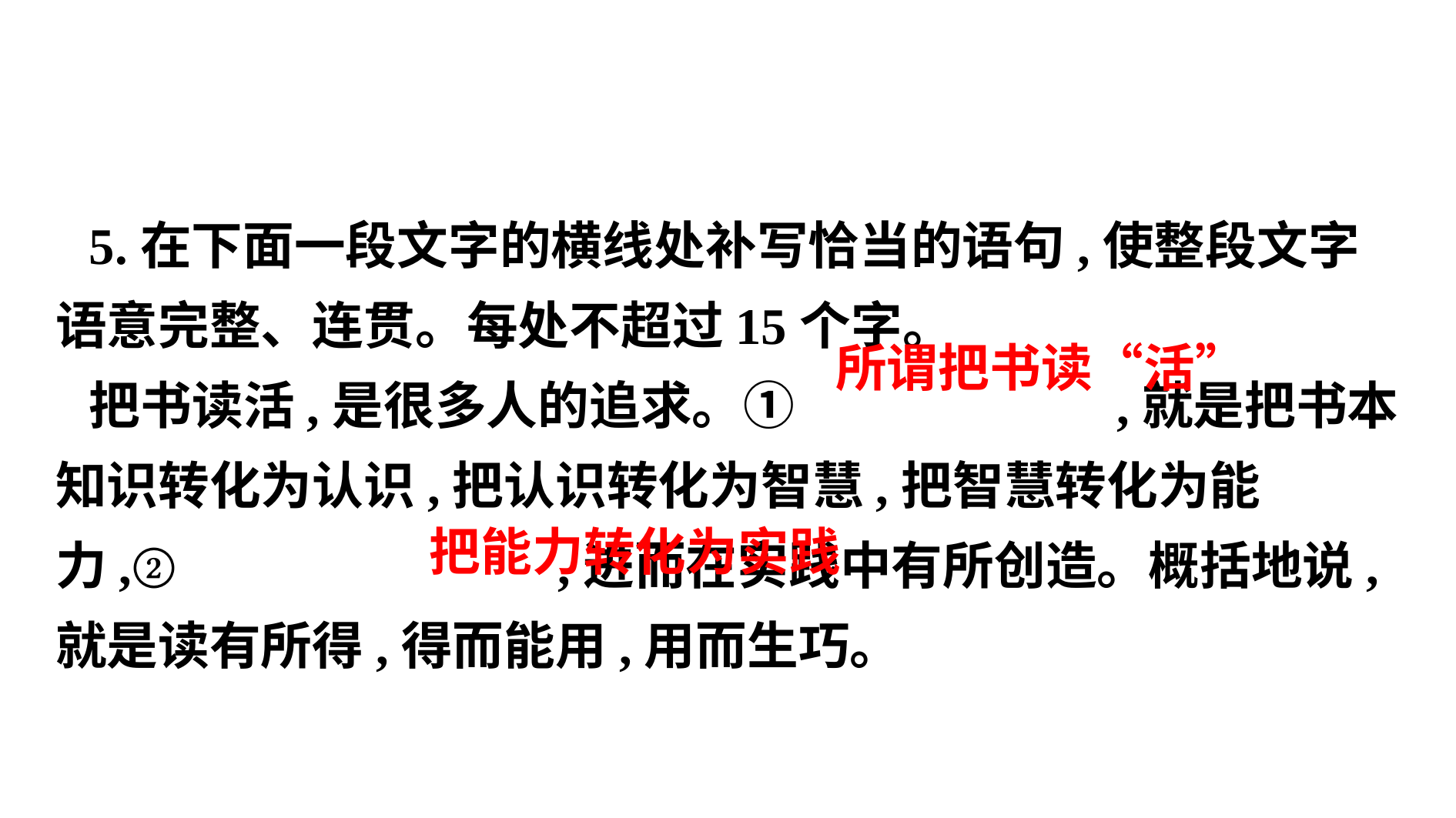

5.在下面一段文字的横线处补写恰当的语句,使整段文字语意完整、连贯。每处不超过15个字。
把书读活,是很多人的追求。①　                      ,就是把书本知识转化为认识,把认识转化为智慧,把智慧转化为能力,②　                          ,进而在实践中有所创造。概括地说,就是读有所得,得而能用,用而生巧。
　所谓把书读“活”
　把能力转化为实践